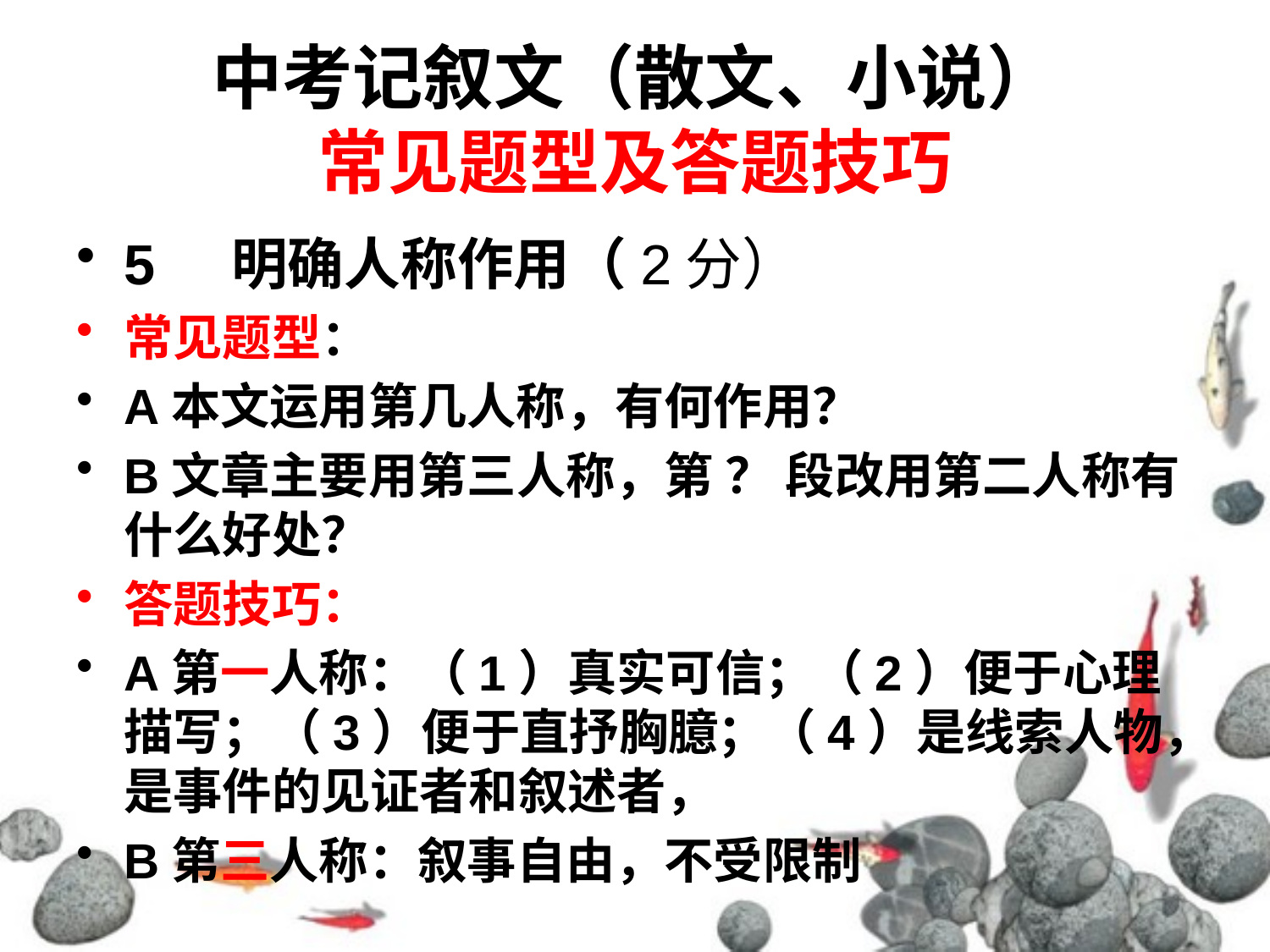

# 中考记叙文（散文、小说） 常见题型及答题技巧
5    明确人称作用（2分）
常见题型：
A本文运用第几人称，有何作用？
B文章主要用第三人称，第 ？ 段改用第二人称有什么好处？
答题技巧：
A第一人称：（1）真实可信；（2）便于心理描写；（3）便于直抒胸臆；（4）是线索人物，是事件的见证者和叙述者，
B第三人称：叙事自由，不受限制